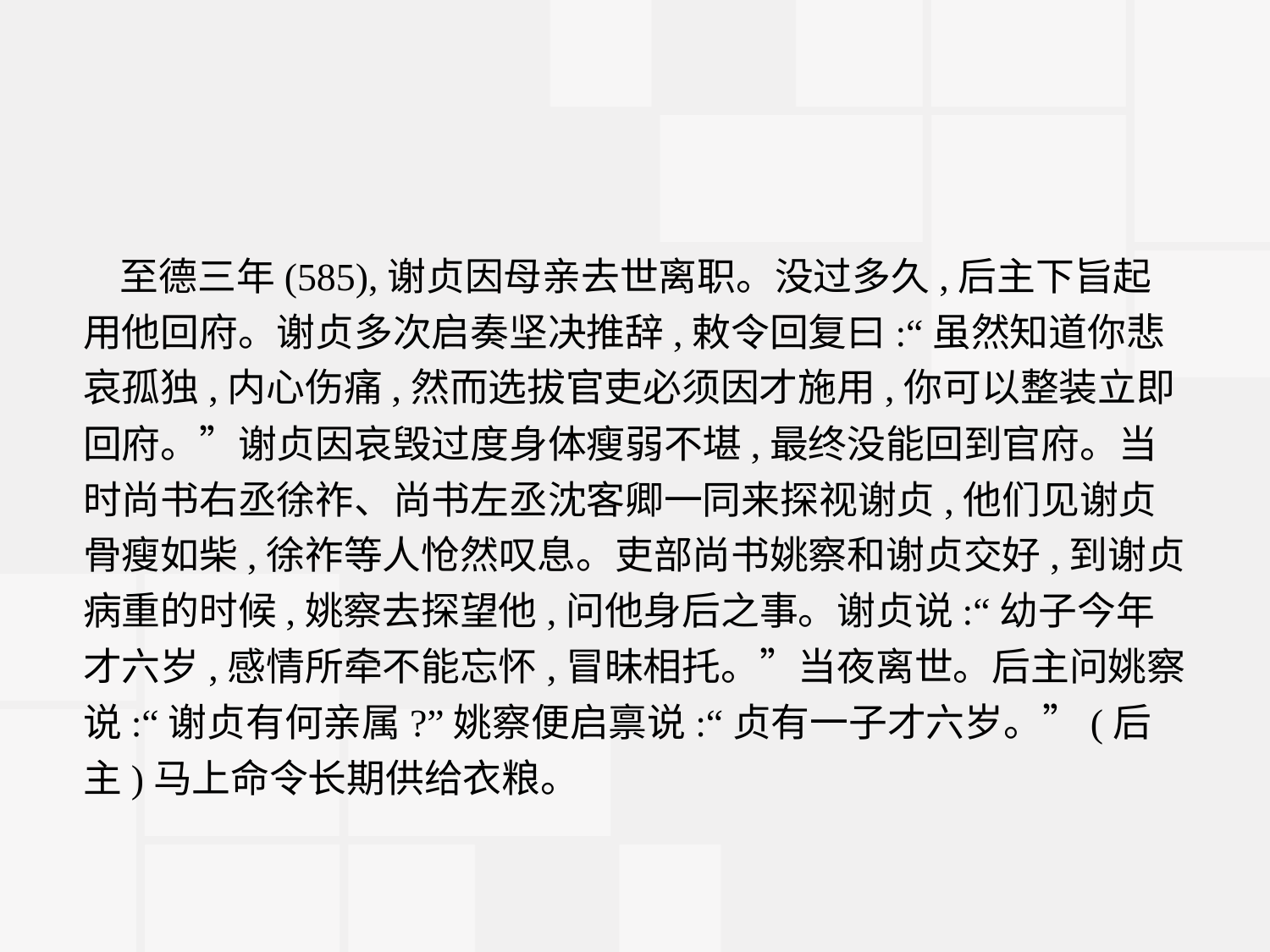

至德三年(585),谢贞因母亲去世离职。没过多久,后主下旨起用他回府。谢贞多次启奏坚决推辞,敕令回复曰:“虽然知道你悲哀孤独,内心伤痛,然而选拔官吏必须因才施用,你可以整装立即回府。”谢贞因哀毁过度身体瘦弱不堪,最终没能回到官府。当时尚书右丞徐祚、尚书左丞沈客卿一同来探视谢贞,他们见谢贞骨瘦如柴,徐祚等人怆然叹息。吏部尚书姚察和谢贞交好,到谢贞病重的时候,姚察去探望他,问他身后之事。谢贞说:“幼子今年才六岁,感情所牵不能忘怀,冒昧相托。”当夜离世。后主问姚察说:“谢贞有何亲属?”姚察便启禀说:“贞有一子才六岁。”(后主)马上命令长期供给衣粮。